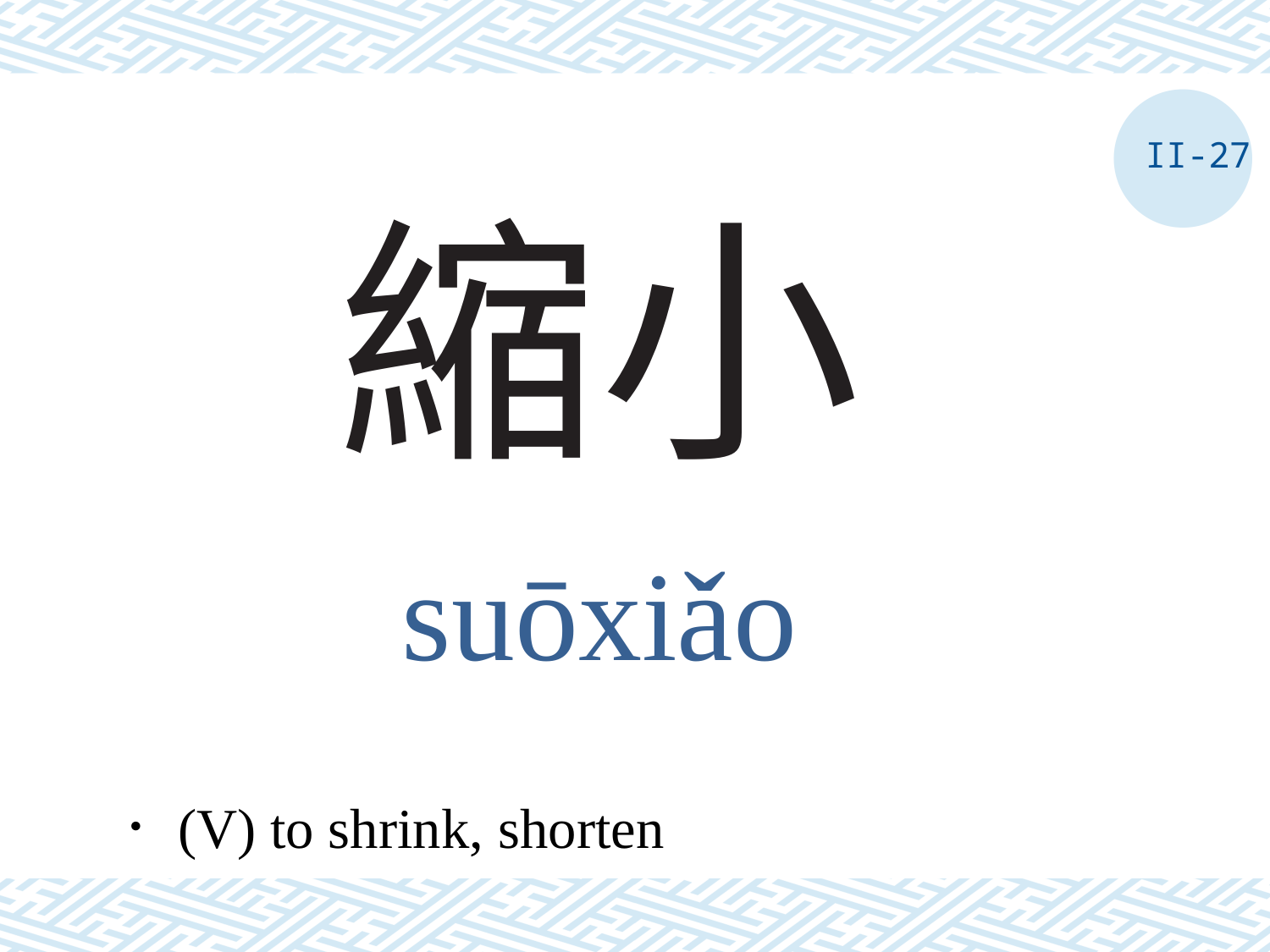

II-27

# 縮小
suōxiǎo
．(V) to shrink, shorten